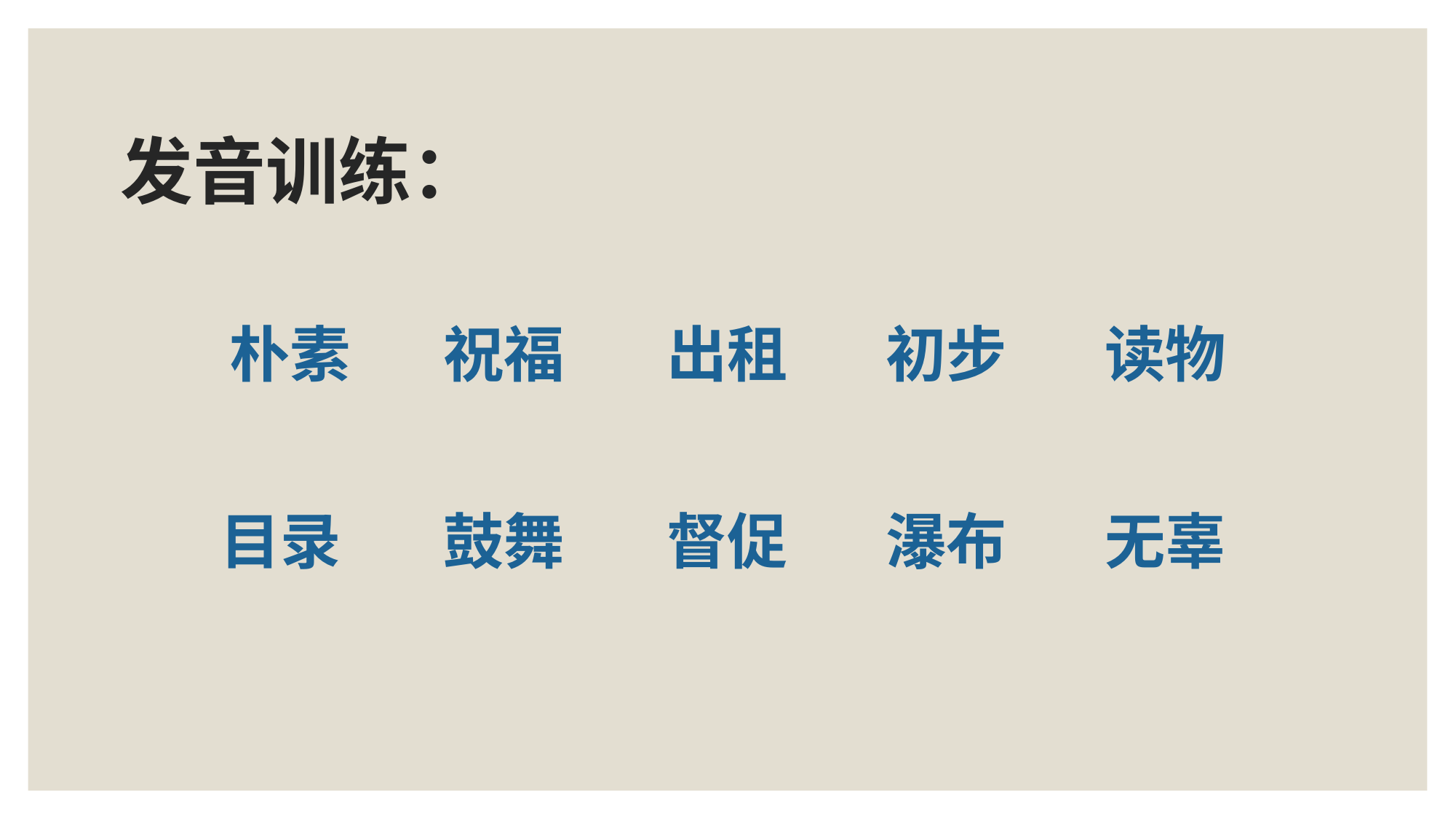

# 发音训练：
朴素
祝福
读物
初步
出租
目录
鼓舞
瀑布
无辜
督促